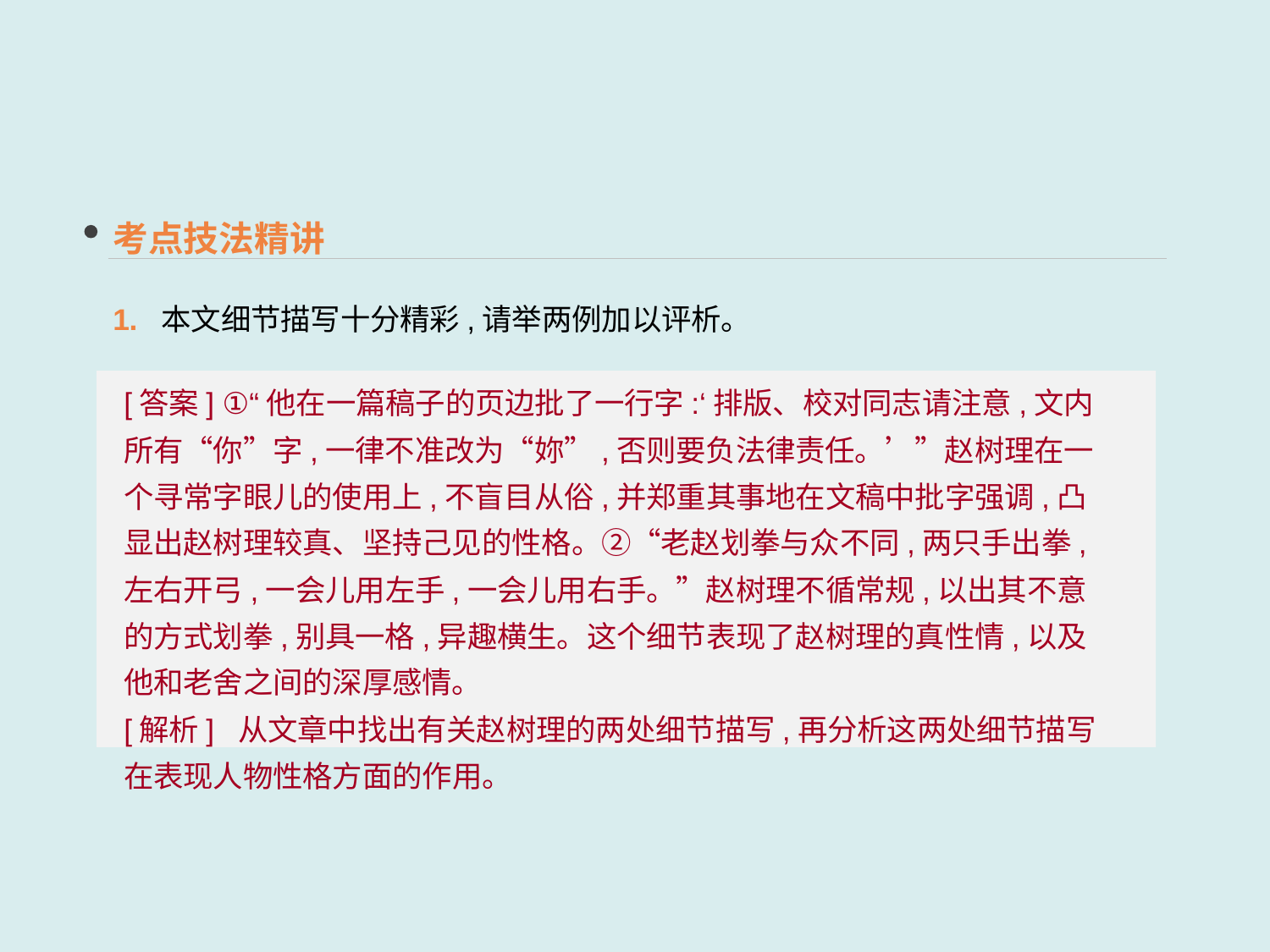

考点技法精讲

1.  本文细节描写十分精彩,请举两例加以评析。
[答案] ①“他在一篇稿子的页边批了一行字:‘排版、校对同志请注意,文内所有“你”字,一律不准改为“妳”,否则要负法律责任。’”赵树理在一个寻常字眼儿的使用上,不盲目从俗,并郑重其事地在文稿中批字强调,凸显出赵树理较真、坚持己见的性格。②“老赵划拳与众不同,两只手出拳,左右开弓,一会儿用左手,一会儿用右手。”赵树理不循常规,以出其不意的方式划拳,别具一格,异趣横生。这个细节表现了赵树理的真性情,以及他和老舍之间的深厚感情。
[解析]  从文章中找出有关赵树理的两处细节描写,再分析这两处细节描写在表现人物性格方面的作用。